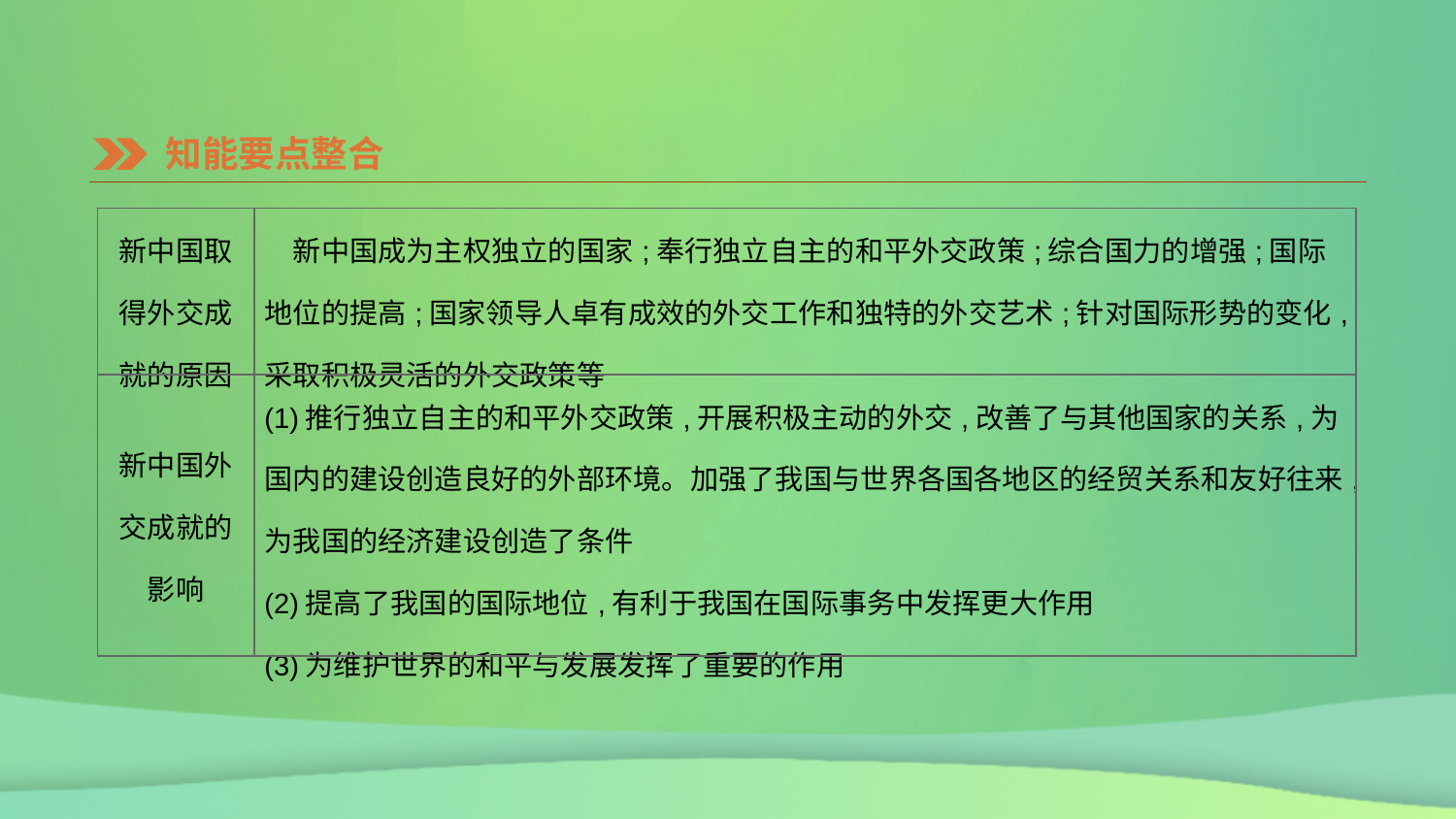

知能要点整合

| 新中国取 得外交成 就的原因 | 新中国成为主权独立的国家;奉行独立自主的和平外交政策;综合国力的增强;国际地位的提高;国家领导人卓有成效的外交工作和独特的外交艺术;针对国际形势的变化,采取积极灵活的外交政策等 |
| --- | --- |
| 新中国外 交成就的 影响 | (1)推行独立自主的和平外交政策,开展积极主动的外交,改善了与其他国家的关系,为国内的建设创造良好的外部环境。加强了我国与世界各国各地区的经贸关系和友好往来,为我国的经济建设创造了条件 (2)提高了我国的国际地位,有利于我国在国际事务中发挥更大作用 (3)为维护世界的和平与发展发挥了重要的作用 |